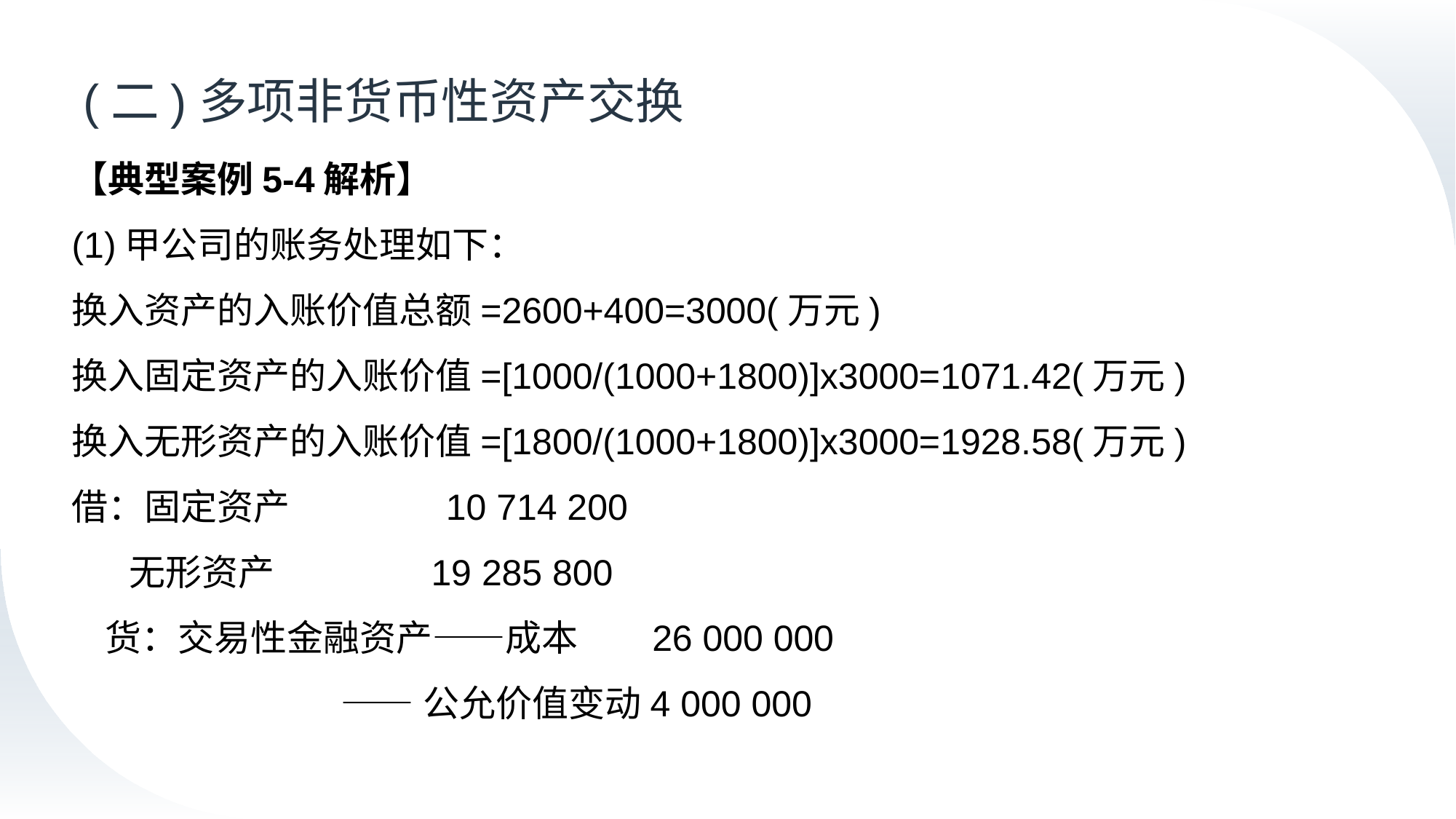

# (二)多项非货币性资产交换
【典型案例5-4解析】
(1)甲公司的账务处理如下：
换入资产的入账价值总额=2600+400=3000(万元)
换入固定资产的入账价值=[1000/(1000+1800)]x3000=1071.42(万元)
换入无形资产的入账价值=[1800/(1000+1800)]x3000=1928.58(万元)
借：固定资产                  10 714 200
      无形资产                  19 285 800
   货：交易性金融资产——成本        26 000 000
                                 ——公允价值变动4 000 000